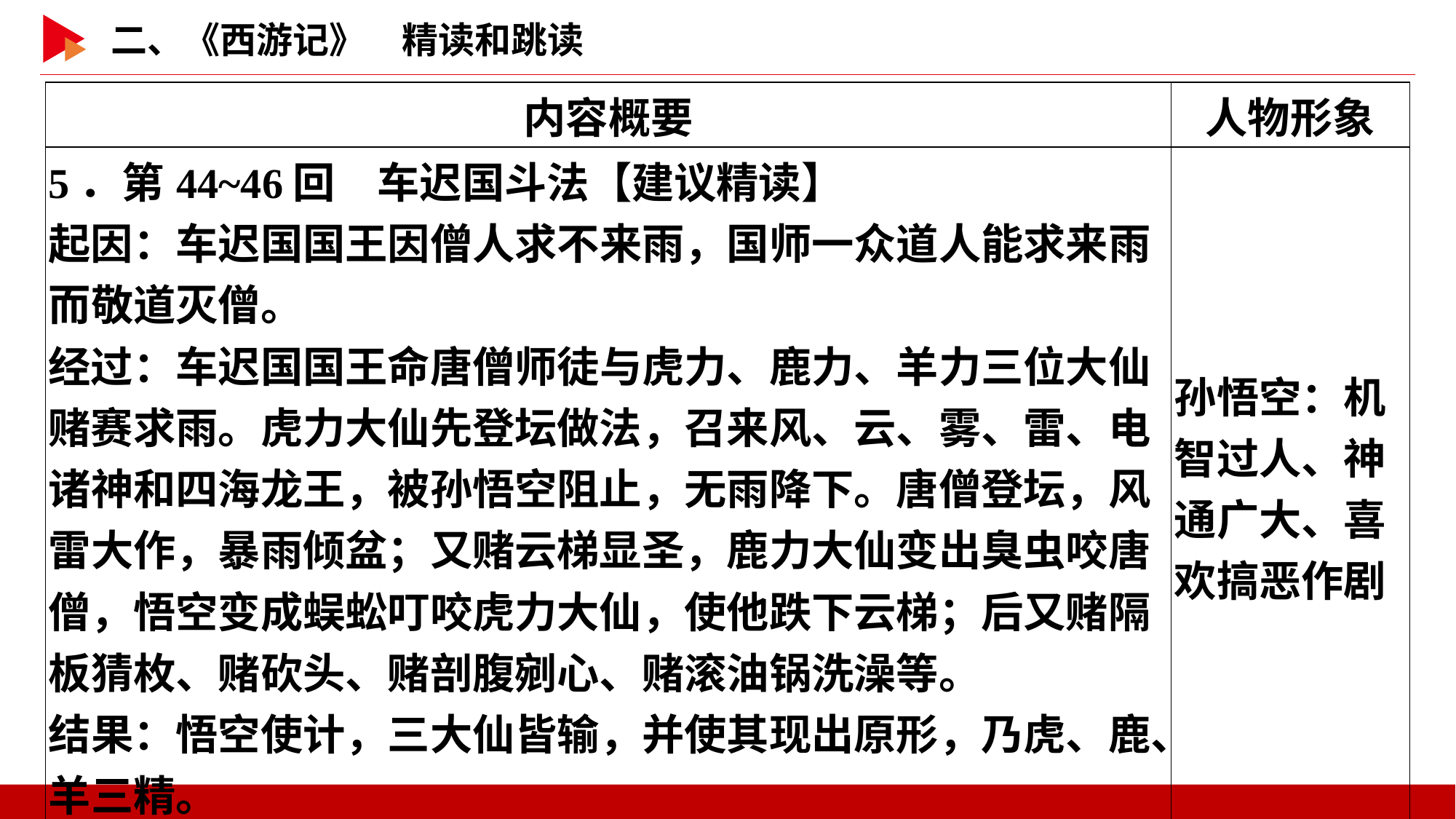

| 内容概要 | 人物形象 |
| --- | --- |
| 5．第44~46回　车迟国斗法【建议精读】 起因：车迟国国王因僧人求不来雨，国师一众道人能求来雨而敬道灭僧。 经过：车迟国国王命唐僧师徒与虎力、鹿力、羊力三位大仙赌赛求雨。虎力大仙先登坛做法，召来风、云、雾、雷、电诸神和四海龙王，被孙悟空阻止，无雨降下。唐僧登坛，风雷大作，暴雨倾盆；又赌云梯显圣，鹿力大仙变出臭虫咬唐僧，悟空变成蜈蚣叮咬虎力大仙，使他跌下云梯；后又赌隔板猜枚、赌砍头、赌剖腹剜心、赌滚油锅洗澡等。 结果：悟空使计，三大仙皆输，并使其现出原形，乃虎、鹿、羊三精。 | 孙悟空：机智过人、神通广大、喜欢搞恶作剧 |